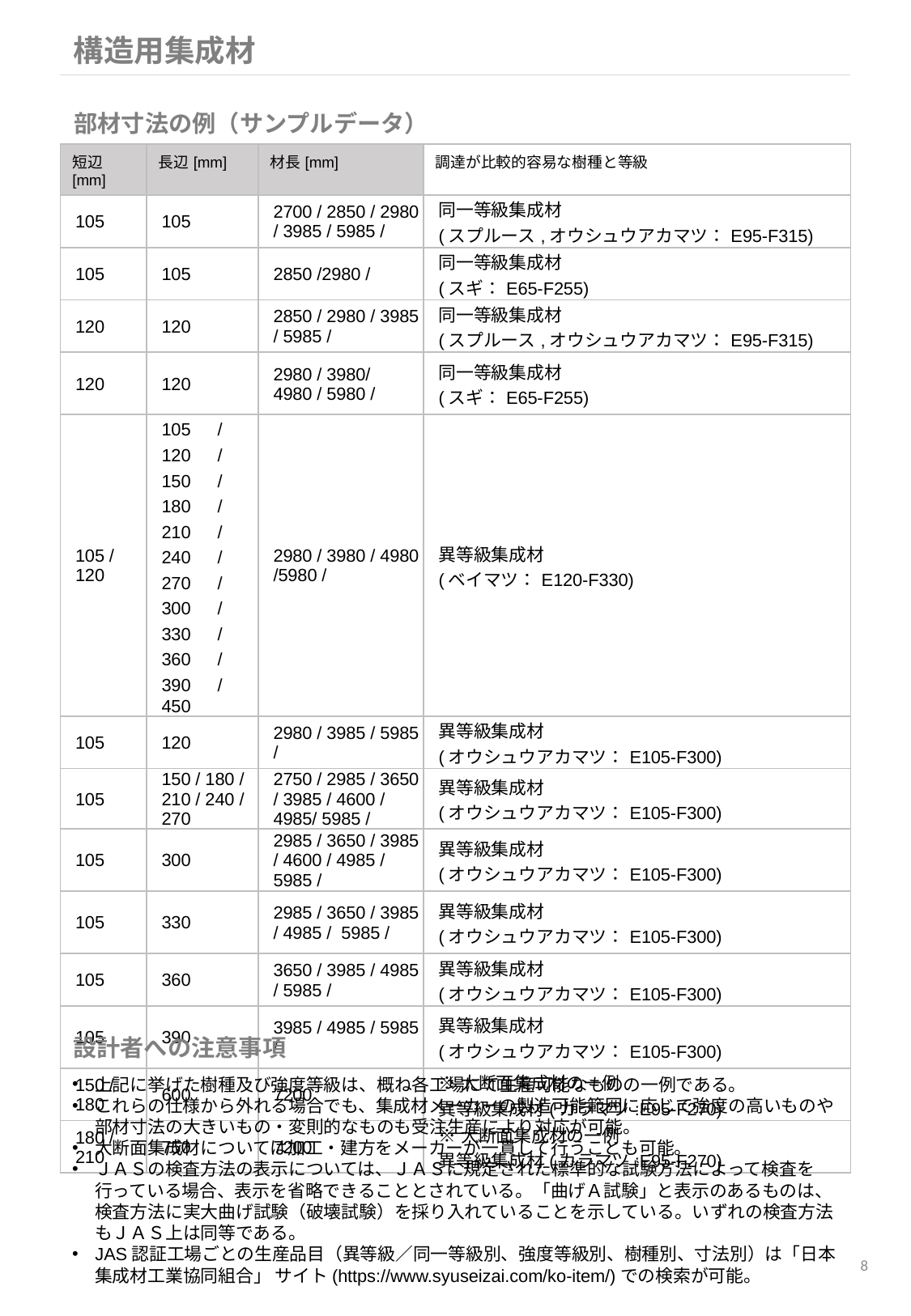

構造用集成材
部材寸法の例（サンプルデータ）
| 短辺[mm] | 長辺[mm] | 材長[mm] | 調達が比較的容易な樹種と等級 |
| --- | --- | --- | --- |
| 105 | 105 | 2700 / 2850 / 2980 / 3985 / 5985 / | 同一等級集成材 (スプルース,オウシュウアカマツ：E95-F315) |
| 105 | 105 | 2850 /2980 / | 同一等級集成材 (スギ：E65-F255) |
| 120 | 120 | 2850 / 2980 / 3985 / 5985 / | 同一等級集成材 (スプルース,オウシュウアカマツ：E95-F315) |
| 120 | 120 | 2980 / 3980/ 4980 / 5980 / | 同一等級集成材 (スギ：E65-F255) |
| 105 / 120 | 105　/　120　/　150　/　180　/　210　/　240　/　270　/　300　/　330　/　360　/　390　/　450 | 2980 / 3980 / 4980 /5980 / | 異等級集成材 (ベイマツ：E120-F330) |
| 105 | 120 | 2980 / 3985 / 5985 / | 異等級集成材 (オウシュウアカマツ：E105-F300) |
| 105 | 150 / 180 / 210 / 240 / 270 | 2750 / 2985 / 3650 / 3985 / 4600 / 4985/ 5985 / | 異等級集成材 (オウシュウアカマツ：E105-F300) |
| 105 | 300 | 2985 / 3650 / 3985 / 4600 / 4985 / 5985 / | 異等級集成材 (オウシュウアカマツ：E105-F300) |
| 105 | 330 | 2985 / 3650 / 3985 / 4985 / 5985 / | 異等級集成材 (オウシュウアカマツ：E105-F300) |
| 105 | 360 | 3650 / 3985 / 4985 / 5985 / | 異等級集成材 (オウシュウアカマツ：E105-F300) |
| 105 | 390 | 3985 / 4985 / 5985 / | 異等級集成材 (オウシュウアカマツ：E105-F300) |
| 150 / 180 | 600 | 7200 | ※大断面集成材の一例　 異等級集成材(カラマツ:E95-F270) |
| 180 / 210 | 750 | 7200 | ※大断面集成材の一例　 異等級集成材(カラマツ:E95-F270) |
設計者への注意事項
上記に挙げた樹種及び強度等級は、概ね各工場にて生産可能なものの一例である。
これらの仕様から外れる場合でも、集成材メーカーの製造可能範囲に応じて強度の高いものや部材寸法の大きいもの・変則的なものも受注生産により対応が可能。
大断面集成材については加工・建方をメーカーが一貫して行うことも可能。
ＪＡＳの検査方法の表示については、ＪＡＳに規定された標準的な試験方法によって検査を行っている場合、表示を省略できることとされている。「曲げＡ試験」と表示のあるものは、検査方法に実大曲げ試験（破壊試験）を採り入れていることを示している。いずれの検査方法もＪＡＳ上は同等である。
JAS認証工場ごとの生産品目（異等級／同一等級別、強度等級別、樹種別、寸法別）は「日本集成材工業協同組合」 サイト(https://www.syuseizai.com/ko-item/)での検索が可能。
8